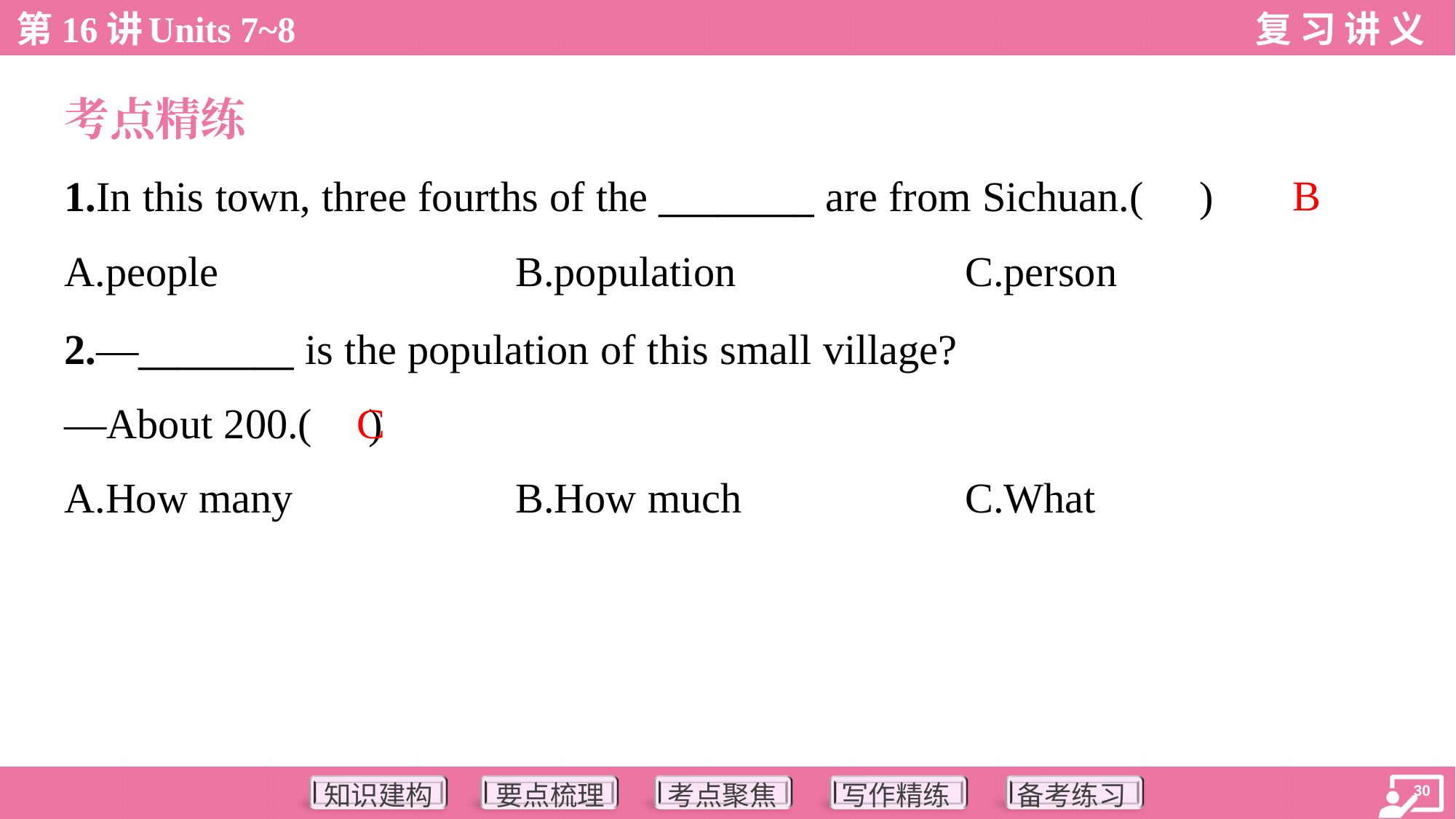

考点精练
B
1.In this town, three fourths of the ________ are from Sichuan.(     )
A.people	B.population	C.person
2.—________ is the population of this small village?
—About 200.(     )
C
A.How many	B.How much	C.What